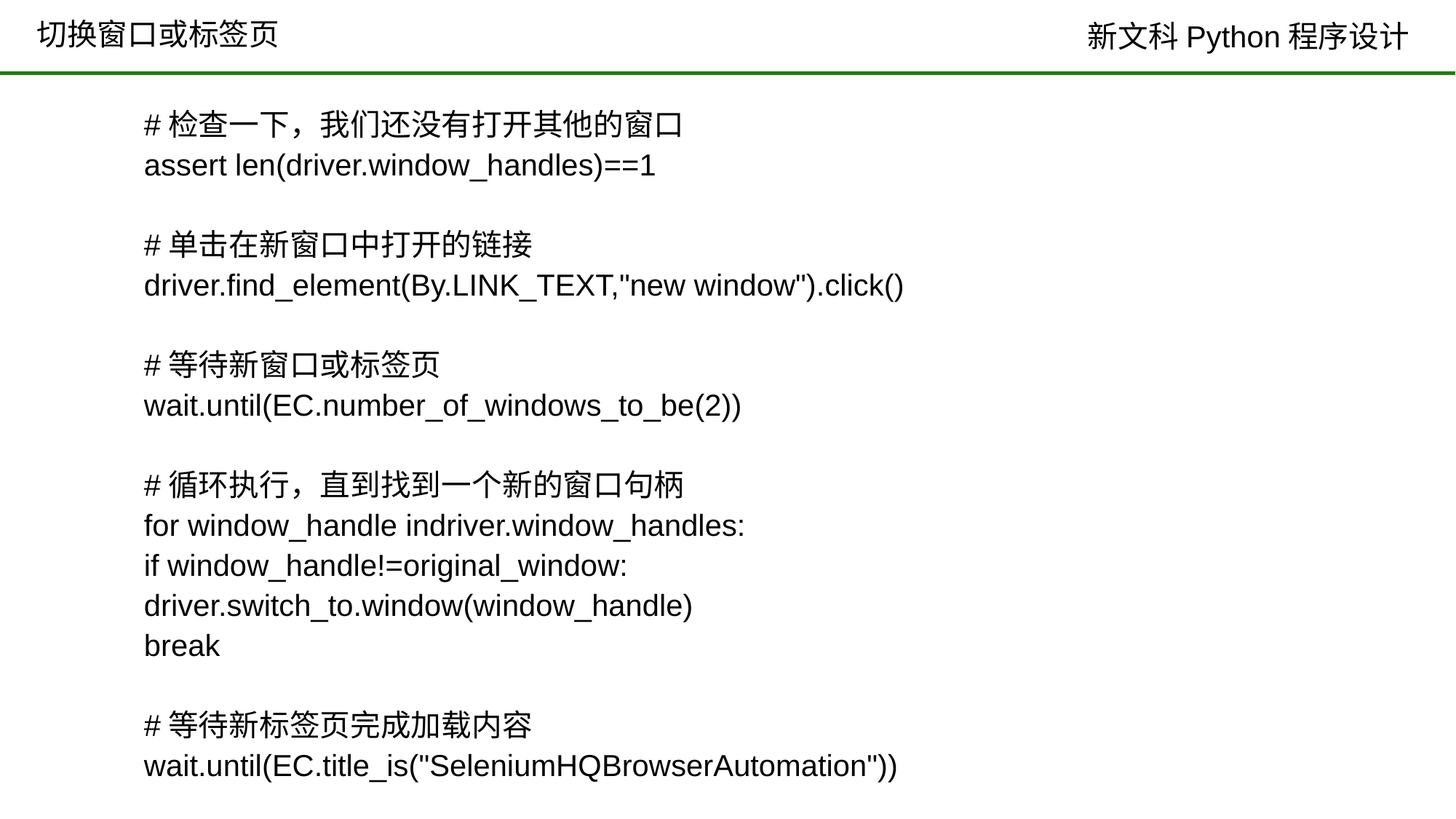

# 切换窗口或标签页
#检查一下，我们还没有打开其他的窗口
assert len(driver.window_handles)==1

#单击在新窗口中打开的链接
driver.find_element(By.LINK_TEXT,"new window").click()

#等待新窗口或标签页
wait.until(EC.number_of_windows_to_be(2))

#循环执行，直到找到一个新的窗口句柄
for window_handle indriver.window_handles:
if window_handle!=original_window:
driver.switch_to.window(window_handle)
break

#等待新标签页完成加载内容
wait.until(EC.title_is("SeleniumHQBrowserAutomation"))